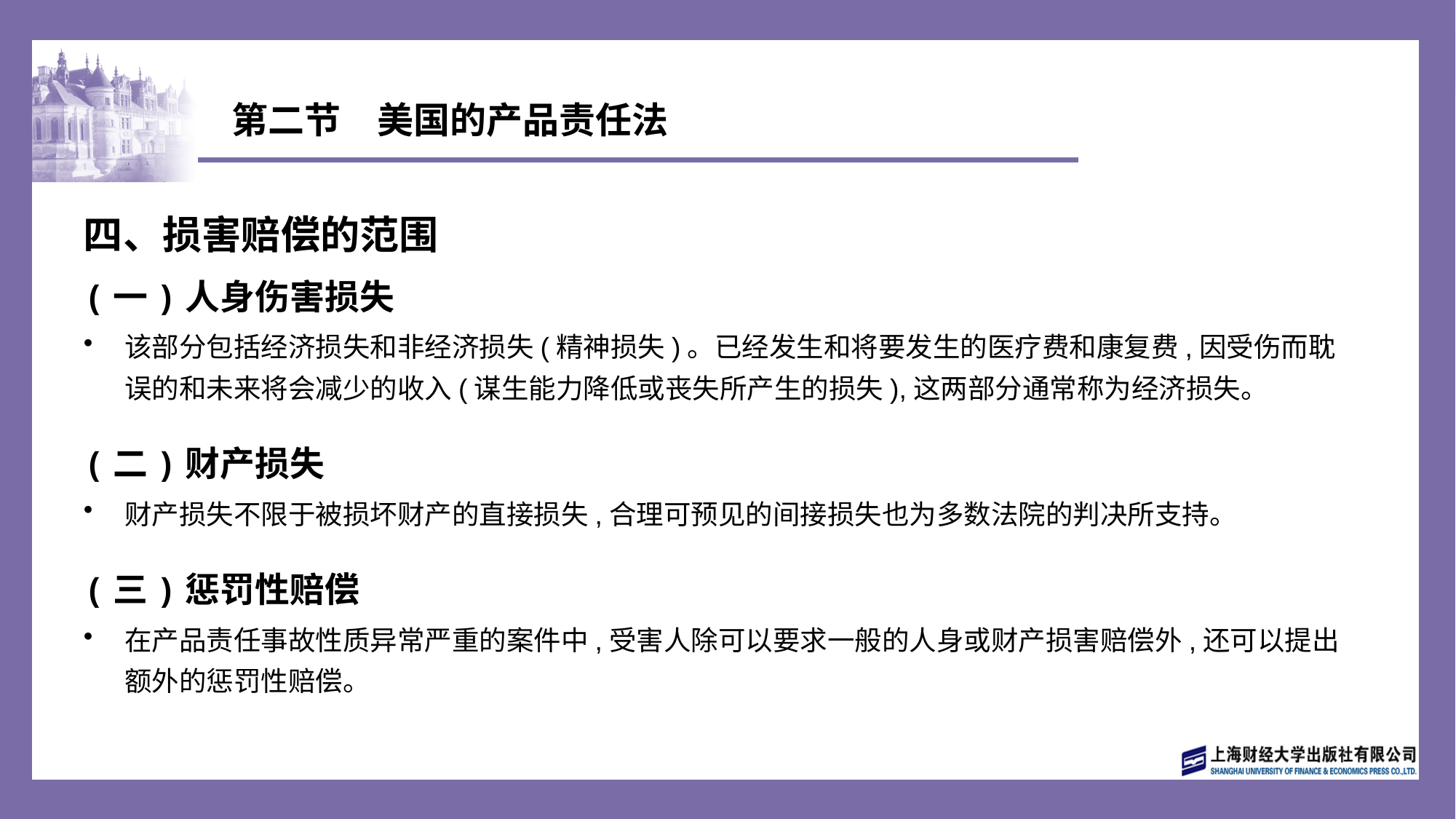

# 第二节　美国的产品责任法
四、损害赔偿的范围
(一)人身伤害损失
该部分包括经济损失和非经济损失(精神损失)。已经发生和将要发生的医疗费和康复费,因受伤而耽误的和未来将会减少的收入(谋生能力降低或丧失所产生的损失),这两部分通常称为经济损失。
(二)财产损失
财产损失不限于被损坏财产的直接损失,合理可预见的间接损失也为多数法院的判决所支持。
(三)惩罚性赔偿
在产品责任事故性质异常严重的案件中,受害人除可以要求一般的人身或财产损害赔偿外,还可以提出额外的惩罚性赔偿。